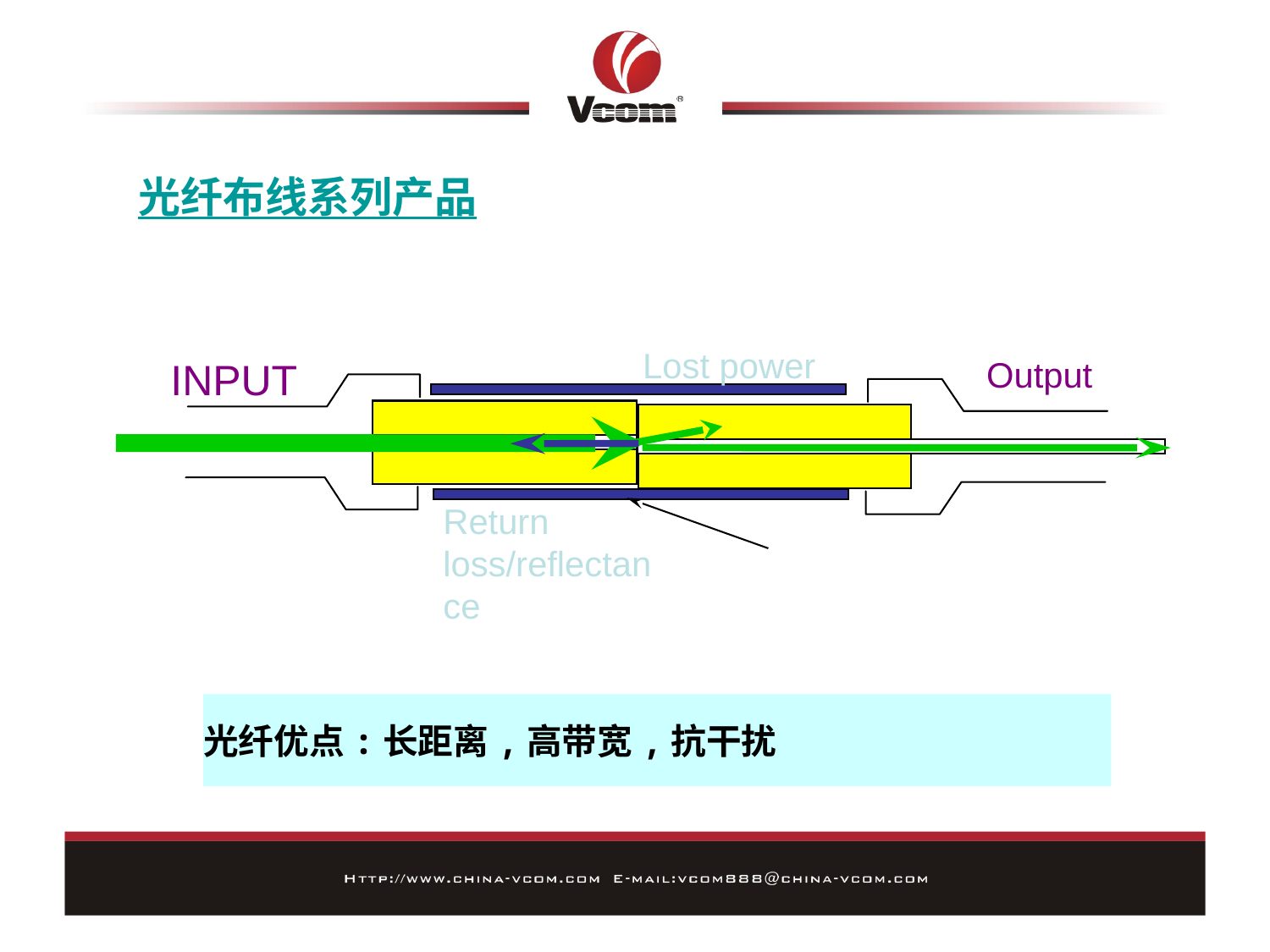

光纤布线系列产品
Lost power

Output
INPUT

Return loss/reflectance

光纤优点:长距离,高带宽,抗干扰